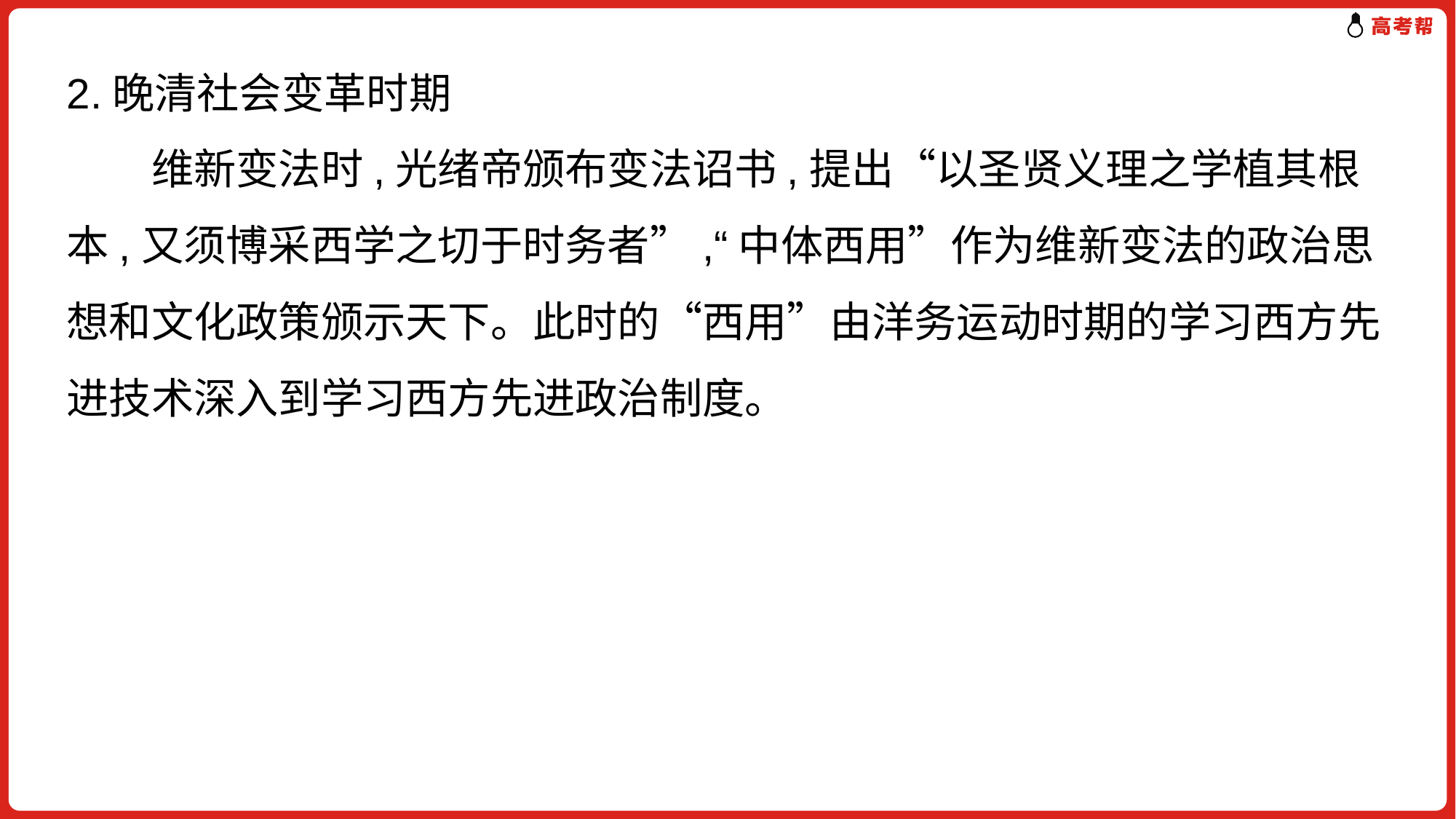

2.晚清社会变革时期
　　维新变法时,光绪帝颁布变法诏书,提出“以圣贤义理之学植其根本,又须博采西学之切于时务者”,“中体西用”作为维新变法的政治思想和文化政策颁示天下。此时的“西用”由洋务运动时期的学习西方先进技术深入到学习西方先进政治制度。